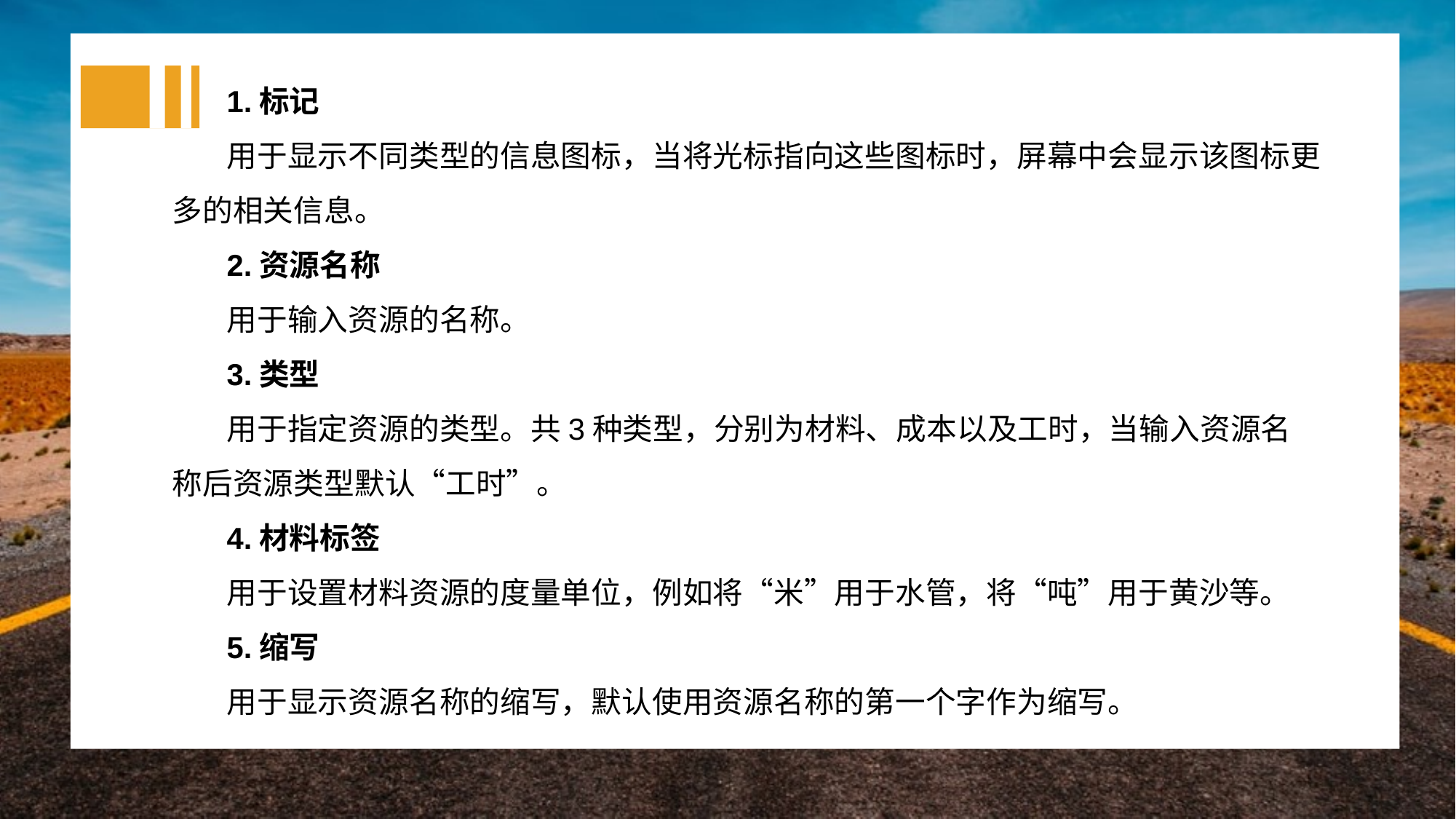

1.标记
用于显示不同类型的信息图标，当将光标指向这些图标时，屏幕中会显示该图标更多的相关信息。
2.资源名称
用于输入资源的名称。
3.类型
用于指定资源的类型。共3种类型，分别为材料、成本以及工时，当输入资源名称后资源类型默认“工时”。
4.材料标签
用于设置材料资源的度量单位，例如将“米”用于水管，将“吨”用于黄沙等。
5.缩写
用于显示资源名称的缩写，默认使用资源名称的第一个字作为缩写。